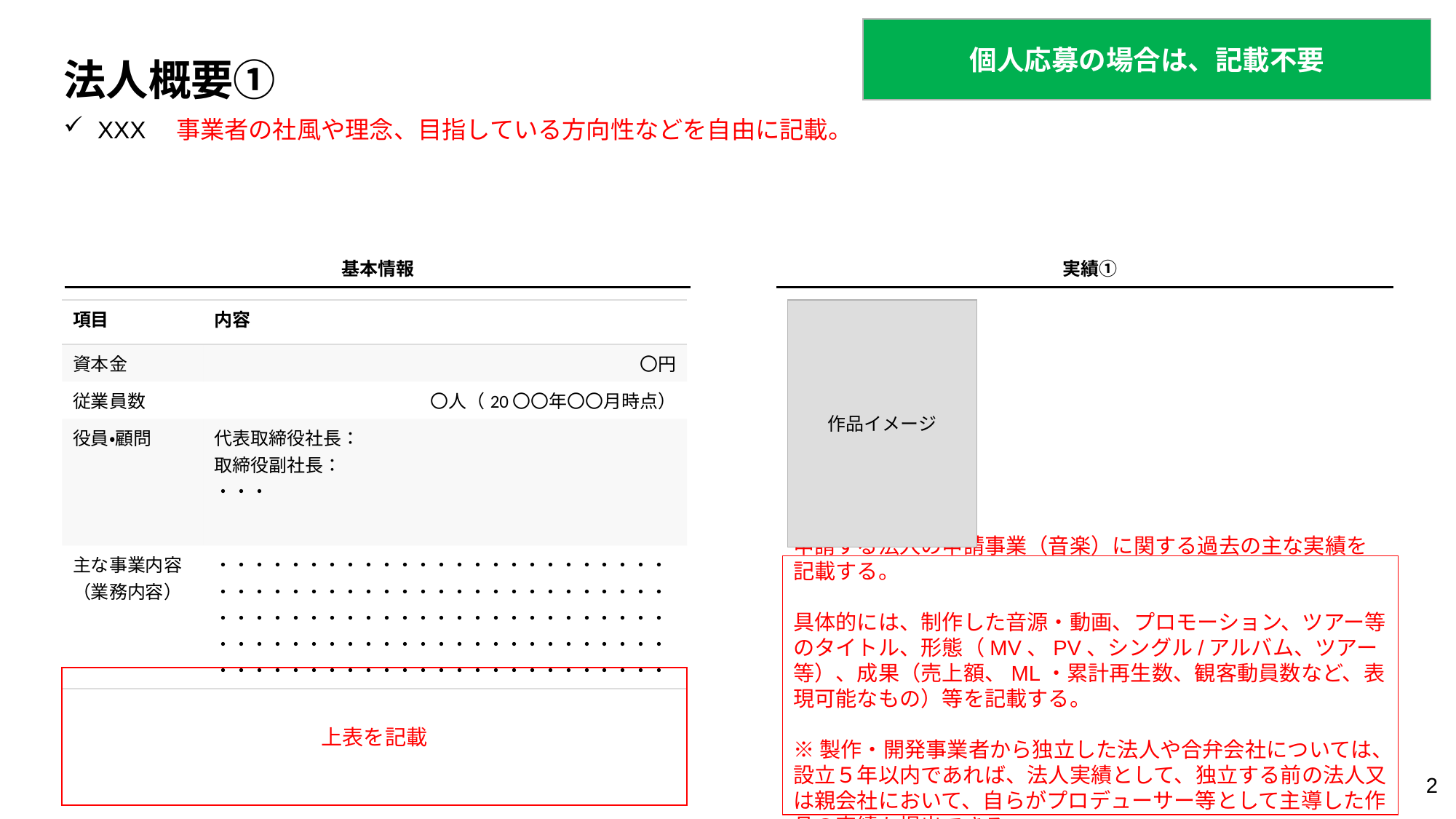

個人応募の場合は、記載不要
# 法人概要①
XXX　事業者の社風や理念、目指している方向性などを自由に記載。

基本情報
実績①
| 項目 | 内容 |
| --- | --- |
| 資本金 | 〇円 |
| 従業員数 | 〇人（20〇〇年〇〇月時点） |
| 役員・顧問 | 代表取締役社長： 取締役副社長： ・・・ |
| 主な事業内容 （業務内容） | ・・・・・・・・・・・・・・・・・・・・・・・・・・・・・・・・・・・・・・・・・・・・・・・・・・・・・・・・・・・・・・・・・・・・・・・・・・・・・・・・・・・・・・・・・・・・・・・・・・・・ ・・・・・・・・・・・・・・・・・・・・・・・・・ |
作品イメージ
申請する法人の申請事業（音楽）に関する過去の主な実績を記載する。

具体的には、制作した音源・動画、プロモーション、ツアー等のタイトル、形態（MV、PV、シングル/アルバム、ツアー等）、成果（売上額、ML・累計再生数、観客動員数など、表現可能なもの）等を記載する。

※製作・開発事業者から独立した法人や合弁会社については、設立５年以内であれば、法人実績として、独立する前の法人又は親会社において、自らがプロデューサー等として主導した作品の実績も提出できる。
上表を記載
2